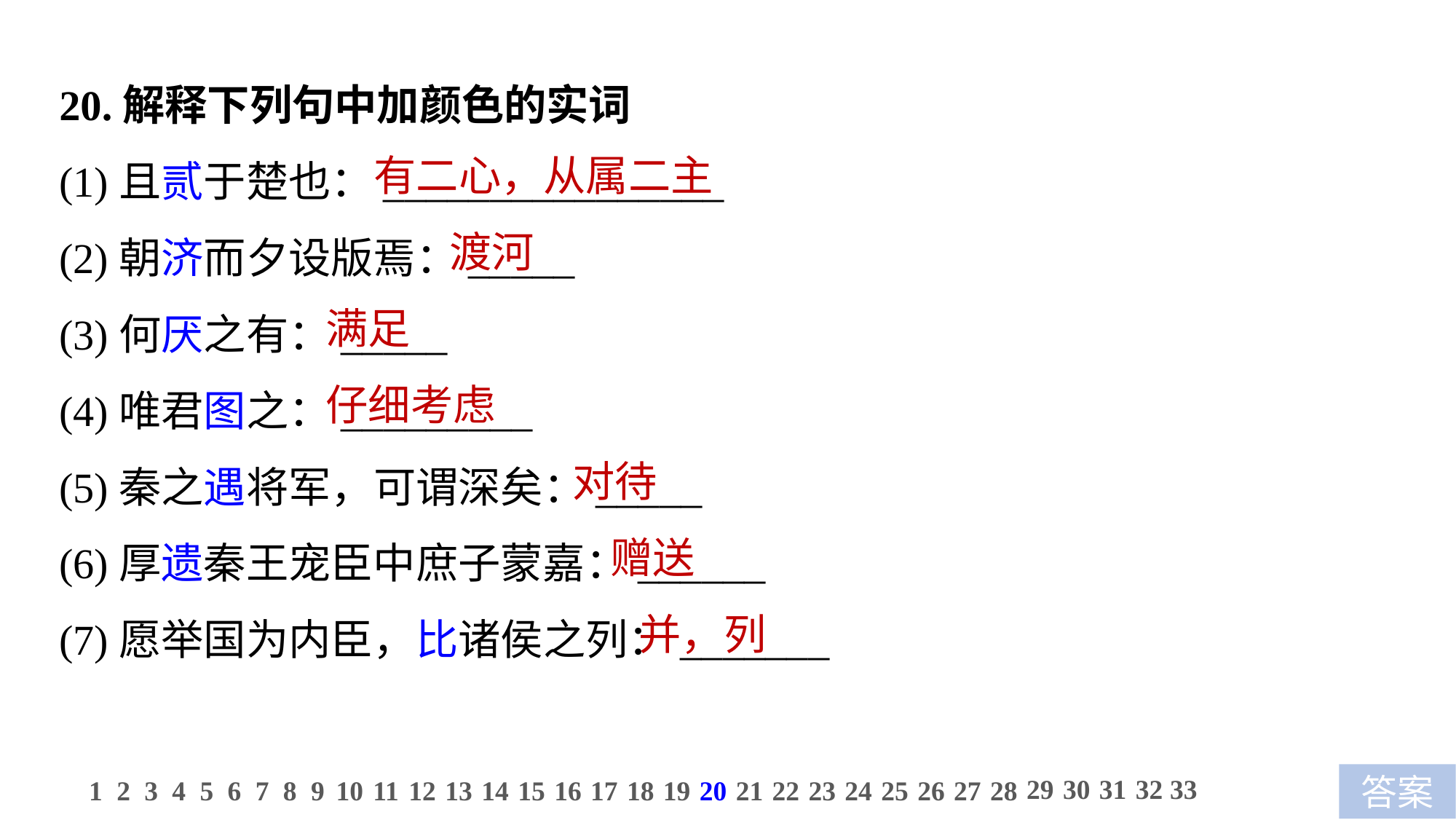

20.解释下列句中加颜色的实词
(1)且贰于楚也：________________
(2)朝济而夕设版焉：_____
(3)何厌之有：_____
(4)唯君图之：_________
(5)秦之遇将军，可谓深矣：_____
(6)厚遗秦王宠臣中庶子蒙嘉：______
(7)愿举国为内臣，比诸侯之列：_______
    有二心，从属二主
            渡河
满足
仔细考虑
                         对待
                             赠送
                                并，列
29
30
31
32
33
1
2
3
4
5
6
7
8
9
10
11
12
13
14
15
16
17
18
19
20
21
22
23
24
25
26
27
28
答案